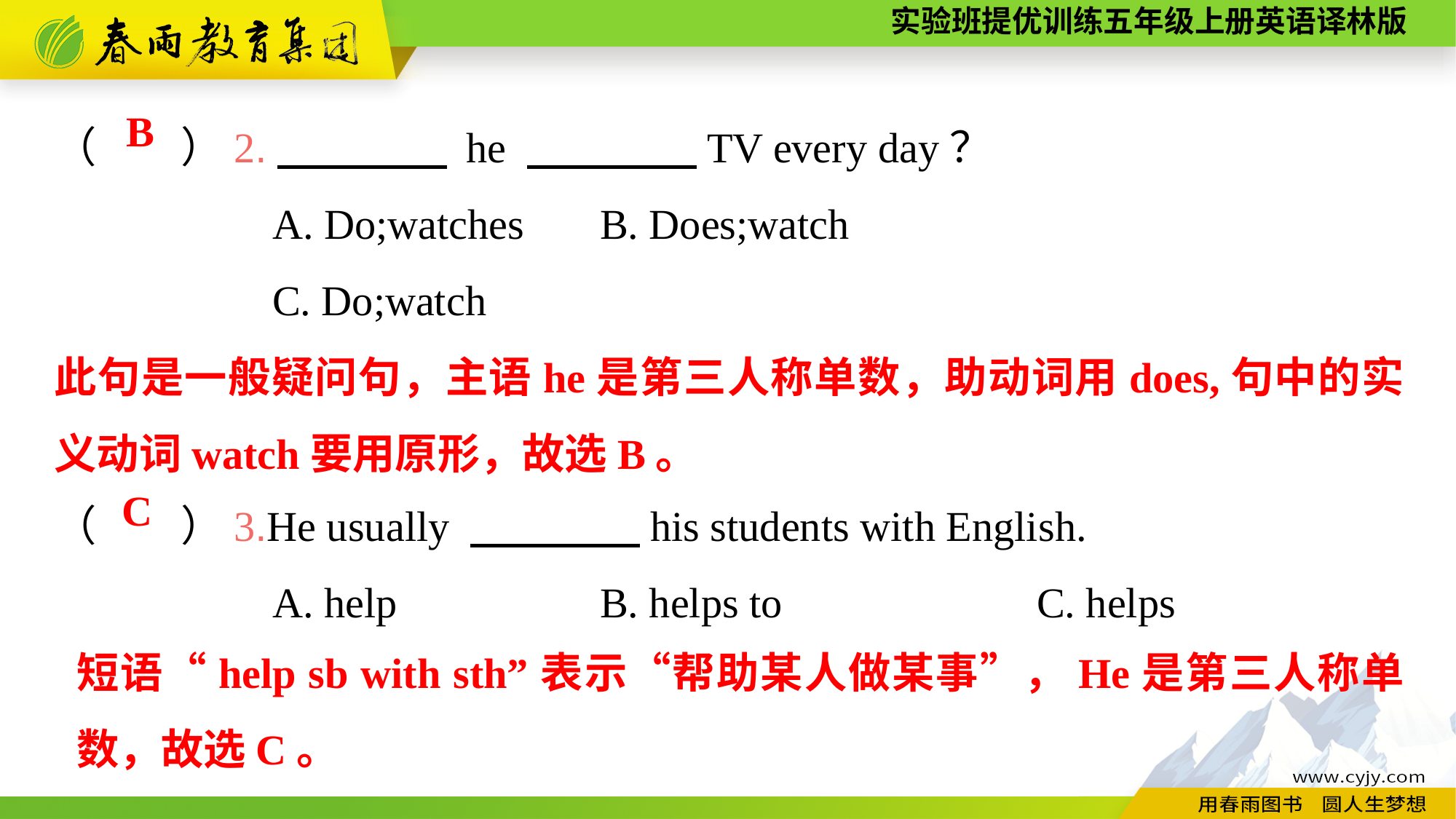

（　　）2.　　　　 he 　　　　TV every day？
		A. Do;watches	B. Does;watch
		C. Do;watch
B
此句是一般疑问句，主语he是第三人称单数，助动词用does,句中的实义动词watch要用原形，故选B。
（　　）3.He usually 　　　　his students with English.
		A. help		B. helps to			C. helps
C
短语“help sb with sth”表示“帮助某人做某事”，He是第三人称单数，故选C。